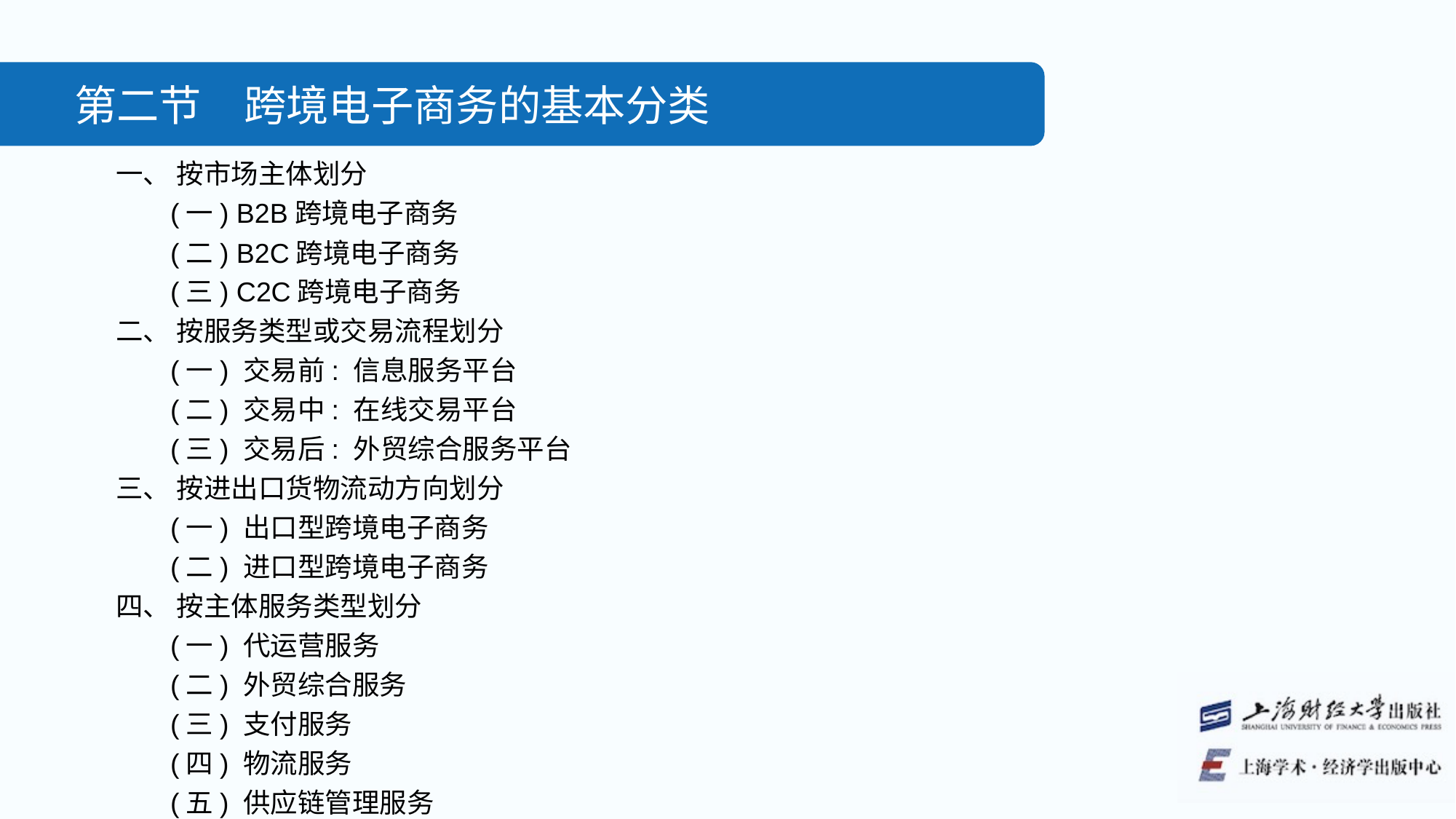

第二节　跨境电子商务的基本分类
一、 按市场主体划分
(一) B2B跨境电子商务
(二) B2C跨境电子商务
(三) C2C跨境电子商务
二、 按服务类型或交易流程划分
(一) 交易前: 信息服务平台
(二) 交易中: 在线交易平台
(三) 交易后: 外贸综合服务平台
三、 按进出口货物流动方向划分
(一) 出口型跨境电子商务
(二) 进口型跨境电子商务
四、 按主体服务类型划分
(一) 代运营服务
(二) 外贸综合服务
(三) 支付服务
(四) 物流服务
(五) 供应链管理服务